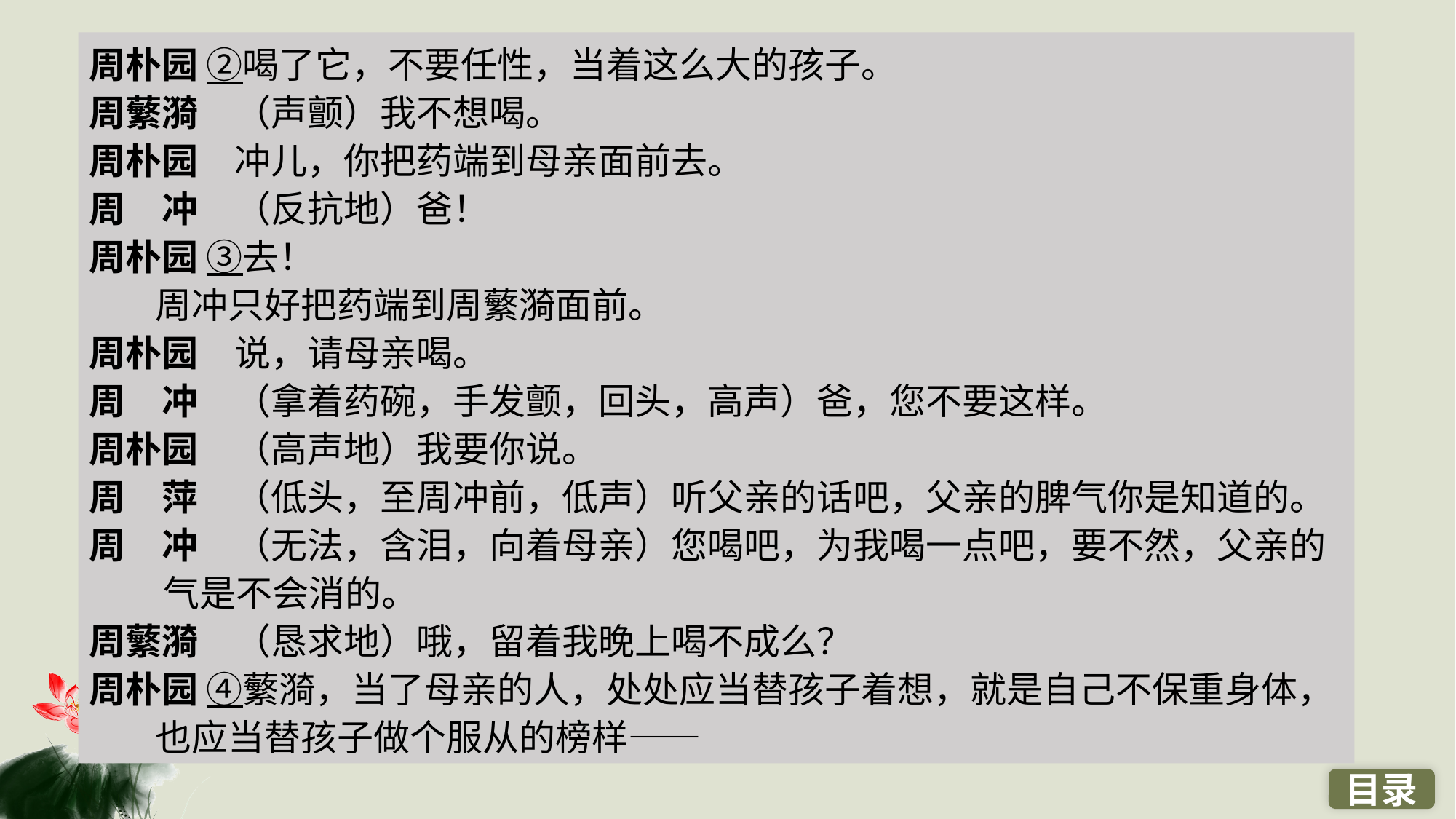

周朴园 ②喝了它，不要任性，当着这么大的孩子。
周蘩漪　（声颤）我不想喝。
周朴园　冲儿，你把药端到母亲面前去。
周　冲　（反抗地）爸！
周朴园 ③去！
       周冲只好把药端到周蘩漪面前。
周朴园　说，请母亲喝。
周　冲　（拿着药碗，手发颤，回头，高声）爸，您不要这样。
周朴园　（高声地）我要你说。
周　萍　（低头，至周冲前，低声）听父亲的话吧，父亲的脾气你是知道的。
周　冲　（无法，含泪，向着母亲）您喝吧，为我喝一点吧，要不然，父亲的
        气是不会消的。
周蘩漪　（恳求地）哦，留着我晚上喝不成么？
周朴园 ④蘩漪，当了母亲的人，处处应当替孩子着想，就是自己不保重身体，
       也应当替孩子做个服从的榜样——